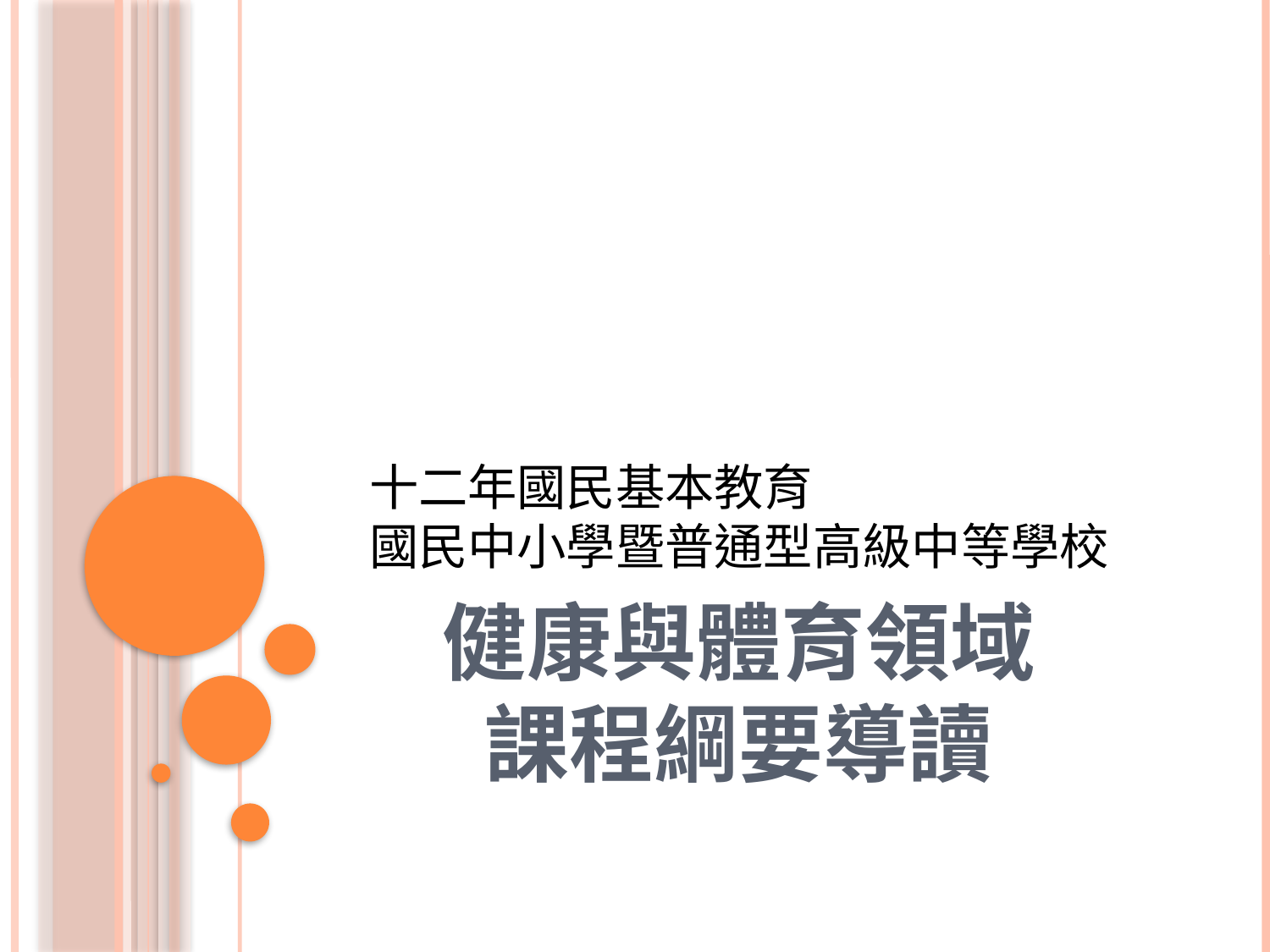

十二年國民基本教育
國民中小學暨普通型高級中等學校
# 健康與體育領域 課程綱要導讀